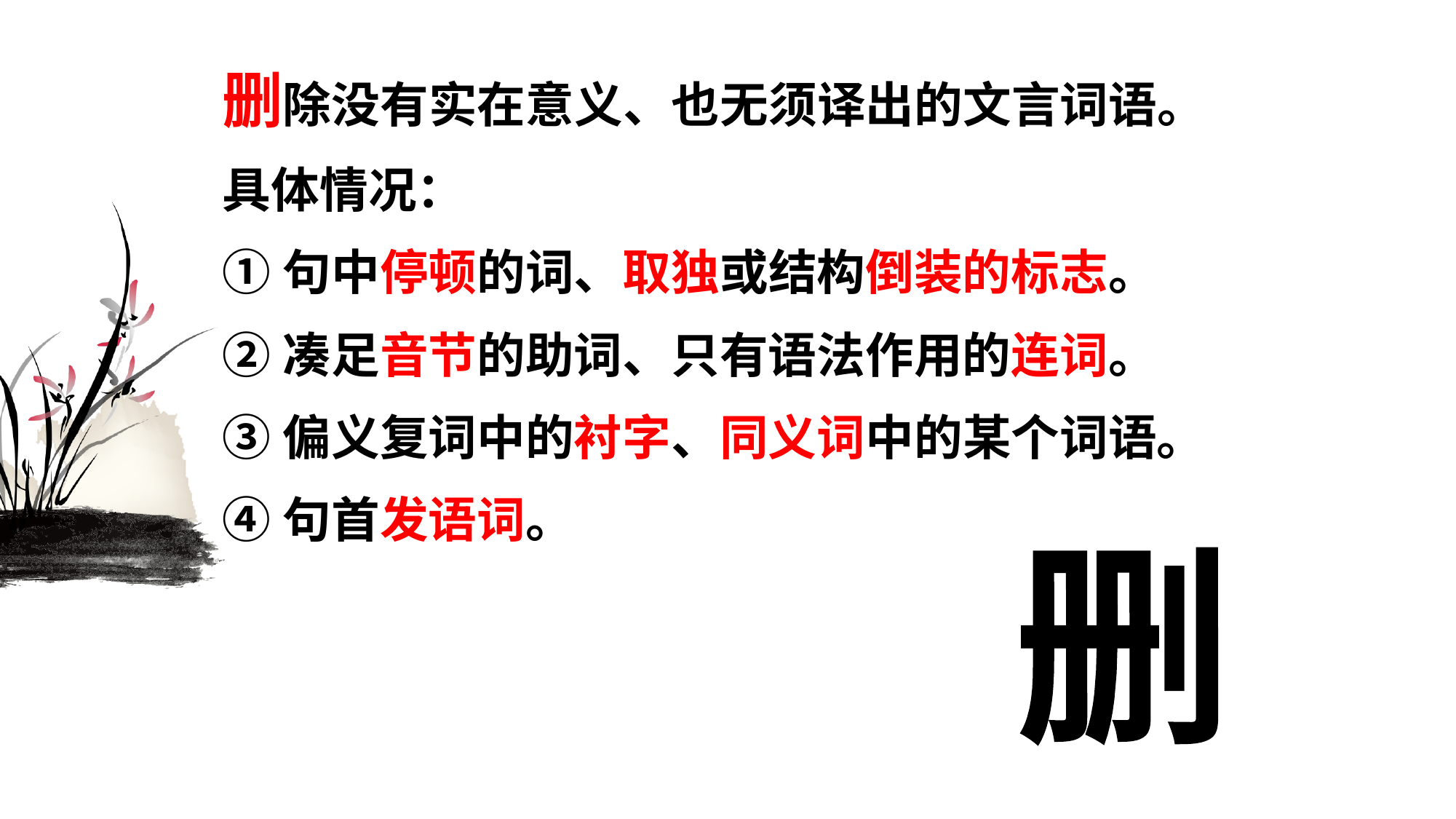

删除没有实在意义、也无须译出的文言词语。
具体情况：
①句中停顿的词、取独或结构倒装的标志。
②凑足音节的助词、只有语法作用的连词。
③偏义复词中的衬字、同义词中的某个词语。
④句首发语词。

删